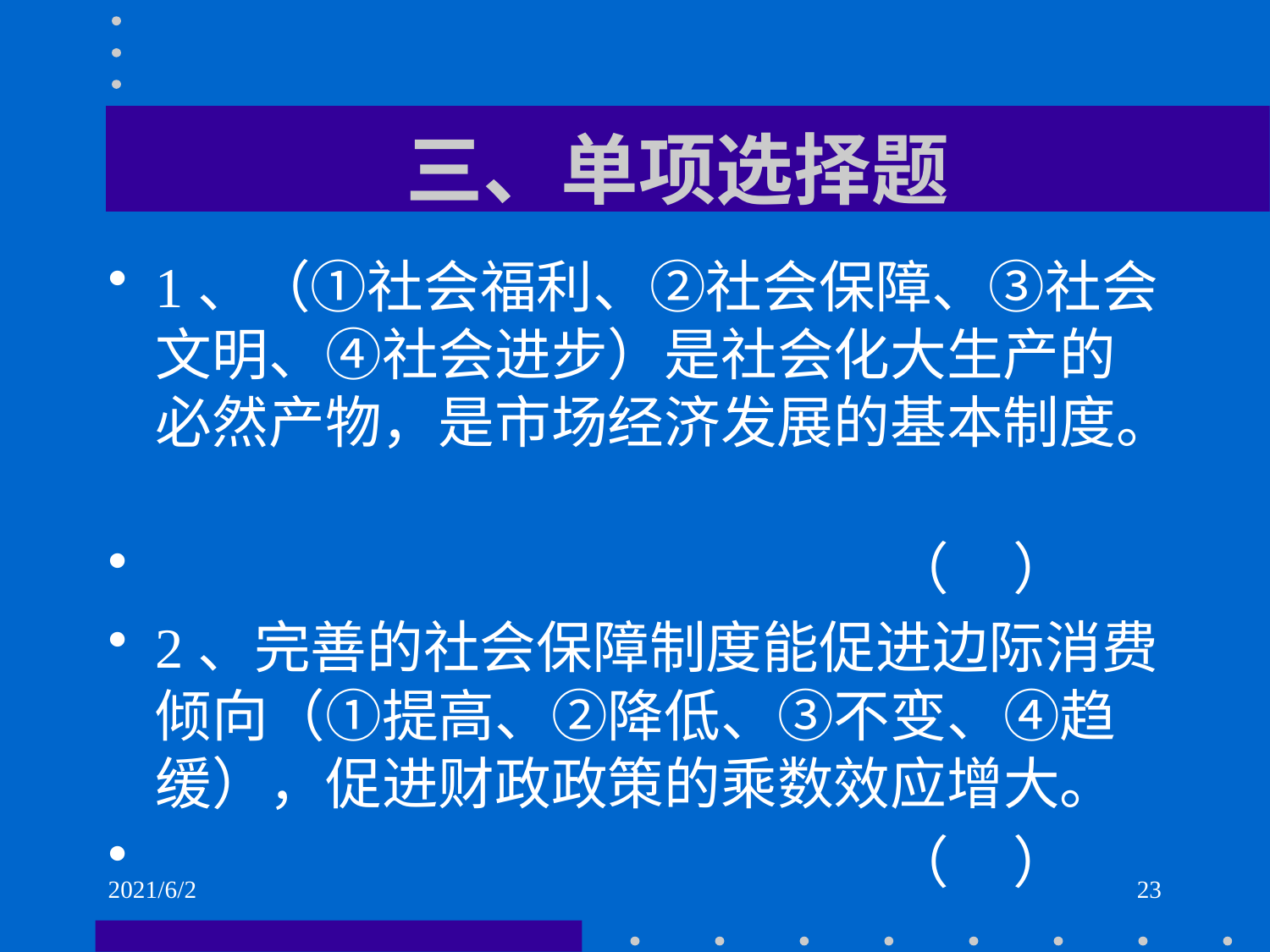

# 三、单项选择题
1、（①社会福利、②社会保障、③社会文明、④社会进步）是社会化大生产的必然产物，是市场经济发展的基本制度。
                                                         （     ）
2、完善的社会保障制度能促进边际消费倾向（①提高、②降低、③不变、④趋缓），促进财政政策的乘数效应增大。
                                                         （     ）

2021/6/2
23